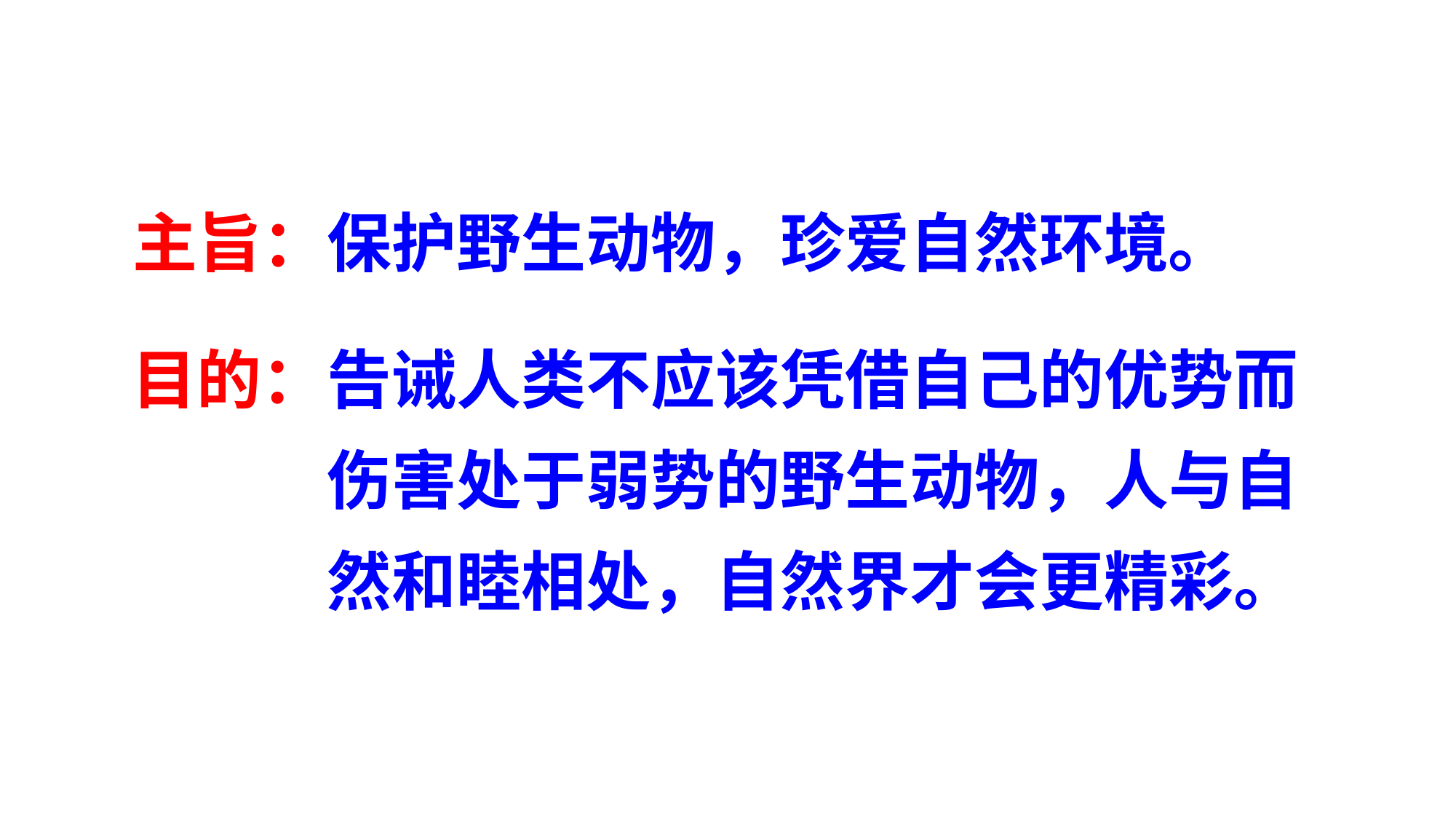

主旨：保护野生动物，珍爱自然环境。
目的：
告诫人类不应该凭借自己的优势而伤害处于弱势的野生动物，人与自然和睦相处，自然界才会更精彩。